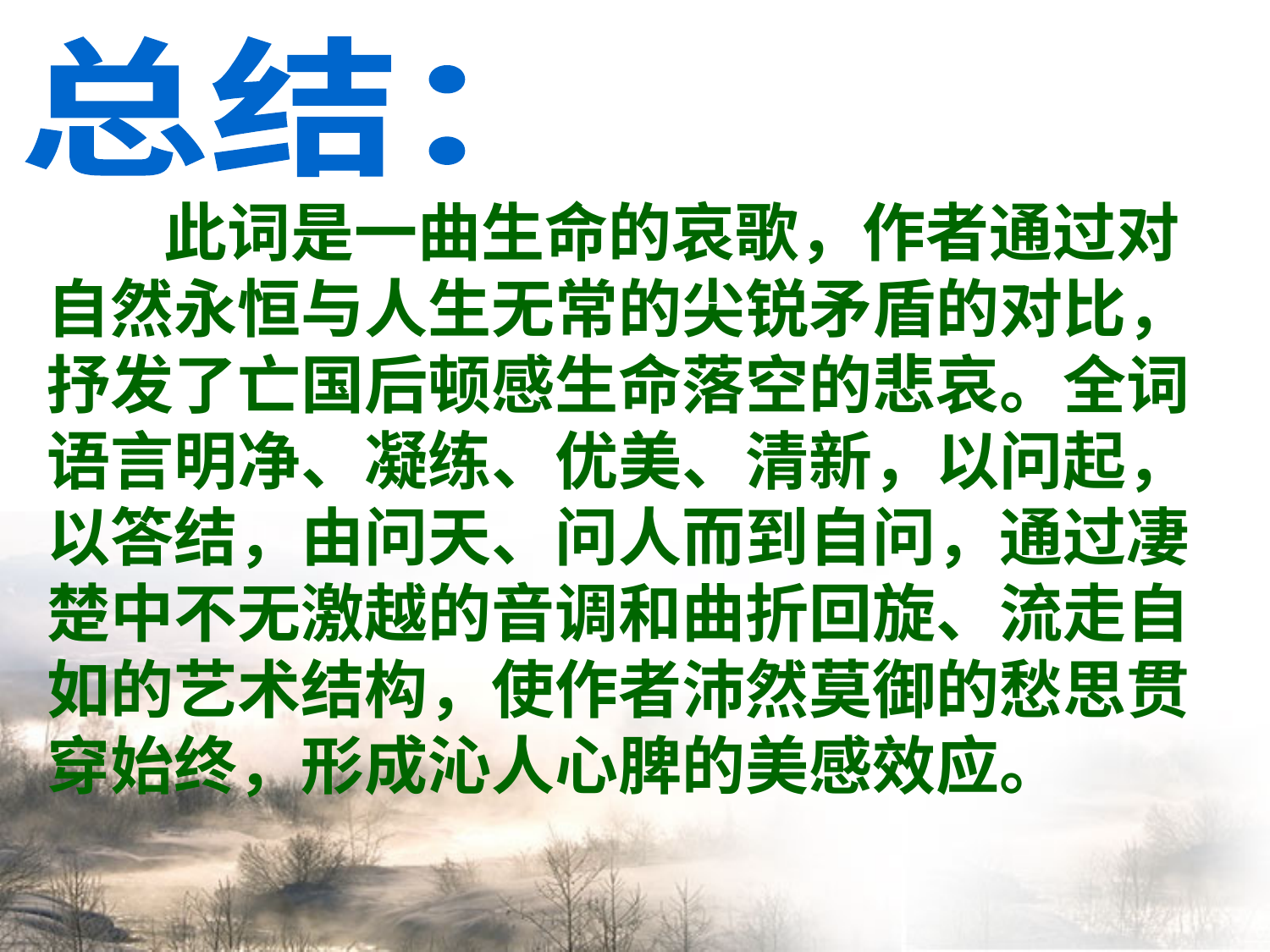

总结：
        此词是一曲生命的哀歌，作者通过对自然永恒与人生无常的尖锐矛盾的对比，抒发了亡国后顿感生命落空的悲哀。全词语言明净、凝练、优美、清新，以问起，以答结，由问天、问人而到自问，通过凄楚中不无激越的音调和曲折回旋、流走自如的艺术结构，使作者沛然莫御的愁思贯穿始终，形成沁人心脾的美感效应。